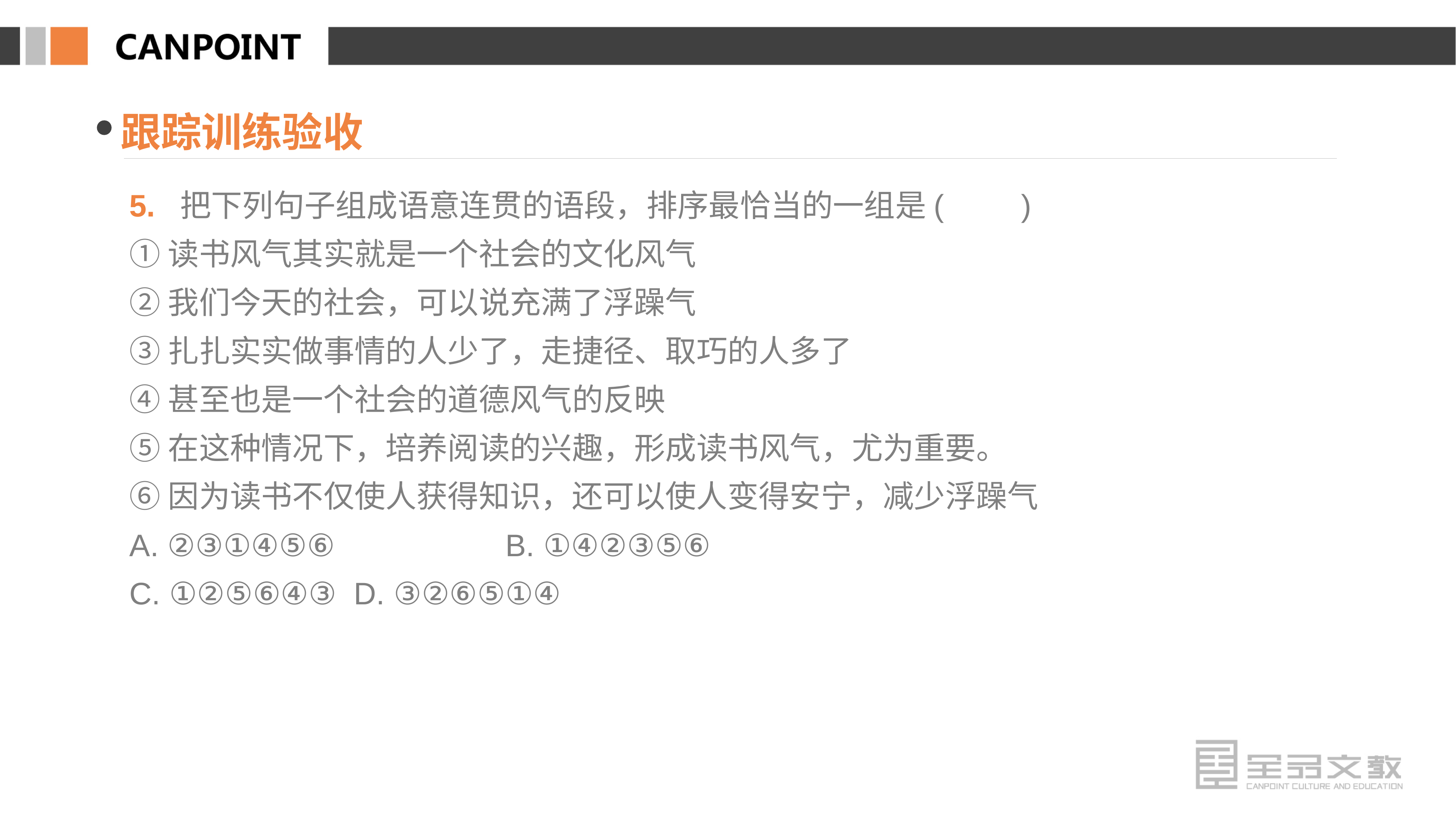

跟踪训练验收

5.  把下列句子组成语意连贯的语段，排序最恰当的一组是(　　)
①读书风气其实就是一个社会的文化风气
②我们今天的社会，可以说充满了浮躁气
③扎扎实实做事情的人少了，走捷径、取巧的人多了
④甚至也是一个社会的道德风气的反映
⑤在这种情况下，培养阅读的兴趣，形成读书风气，尤为重要。
⑥因为读书不仅使人获得知识，还可以使人变得安宁，减少浮躁气
A. ②③①④⑤⑥　　　　　B. ①④②③⑤⑥
C. ①②⑤⑥④③  D. ③②⑥⑤①④